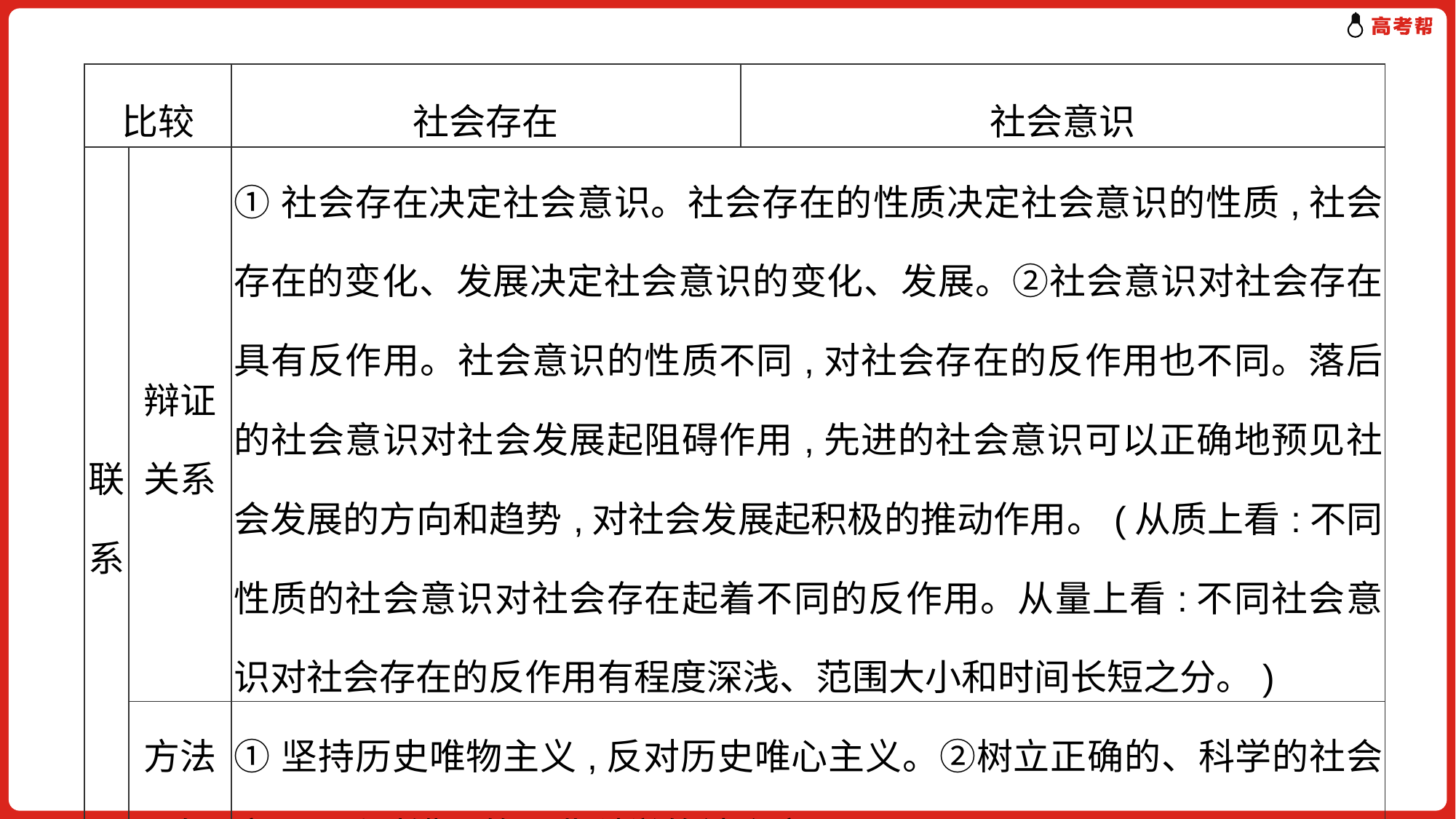

| 比较 |  | 社会存在 | 社会意识 |
| --- | --- | --- | --- |
| 联系 | 辩证关系 | ①社会存在决定社会意识。社会存在的性质决定社会意识的性质,社会存在的变化、发展决定社会意识的变化、发展。②社会意识对社会存在具有反作用。社会意识的性质不同,对社会存在的反作用也不同。落后的社会意识对社会发展起阻碍作用,先进的社会意识可以正确地预见社会发展的方向和趋势,对社会发展起积极的推动作用。(从质上看:不同性质的社会意识对社会存在起着不同的反作用。从量上看:不同社会意识对社会存在的反作用有程度深浅、范围大小和时间长短之分。) |  |
|  | 方法论 | ①坚持历史唯物主义,反对历史唯心主义。②树立正确的、科学的社会意识,反对错误的、非科学的社会意识。 |  |